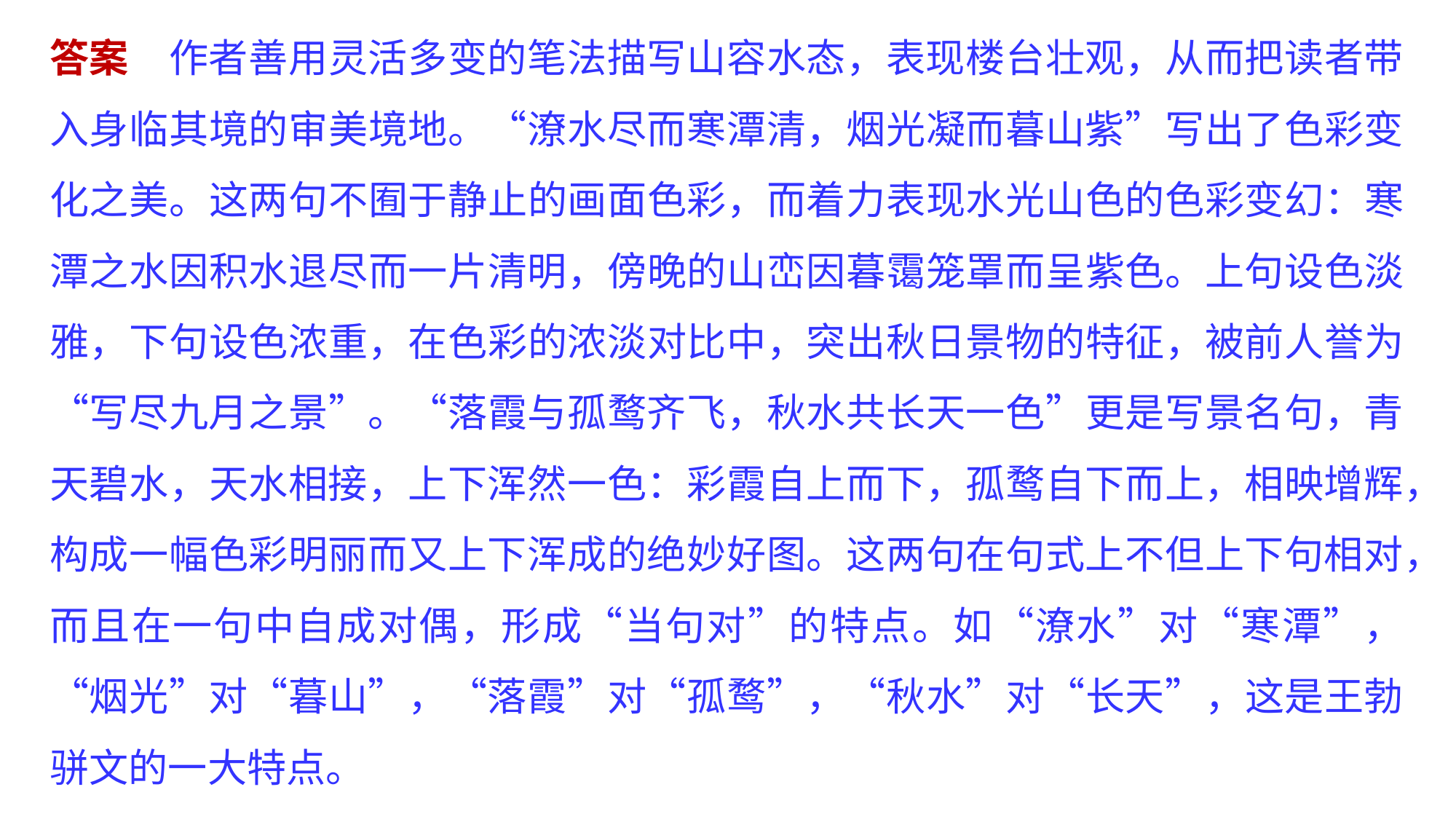

答案　作者善用灵活多变的笔法描写山容水态，表现楼台壮观，从而把读者带入身临其境的审美境地。“潦水尽而寒潭清，烟光凝而暮山紫”写出了色彩变化之美。这两句不囿于静止的画面色彩，而着力表现水光山色的色彩变幻：寒潭之水因积水退尽而一片清明，傍晚的山峦因暮霭笼罩而呈紫色。上句设色淡雅，下句设色浓重，在色彩的浓淡对比中，突出秋日景物的特征，被前人誉为“写尽九月之景”。“落霞与孤鹜齐飞，秋水共长天一色”更是写景名句，青天碧水，天水相接，上下浑然一色：彩霞自上而下，孤鹜自下而上，相映增辉，构成一幅色彩明丽而又上下浑成的绝妙好图。这两句在句式上不但上下句相对，而且在一句中自成对偶，形成“当句对”的特点。如“潦水”对“寒潭”，“烟光”对“暮山”，“落霞”对“孤鹜”，“秋水”对“长天”，这是王勃骈文的一大特点。